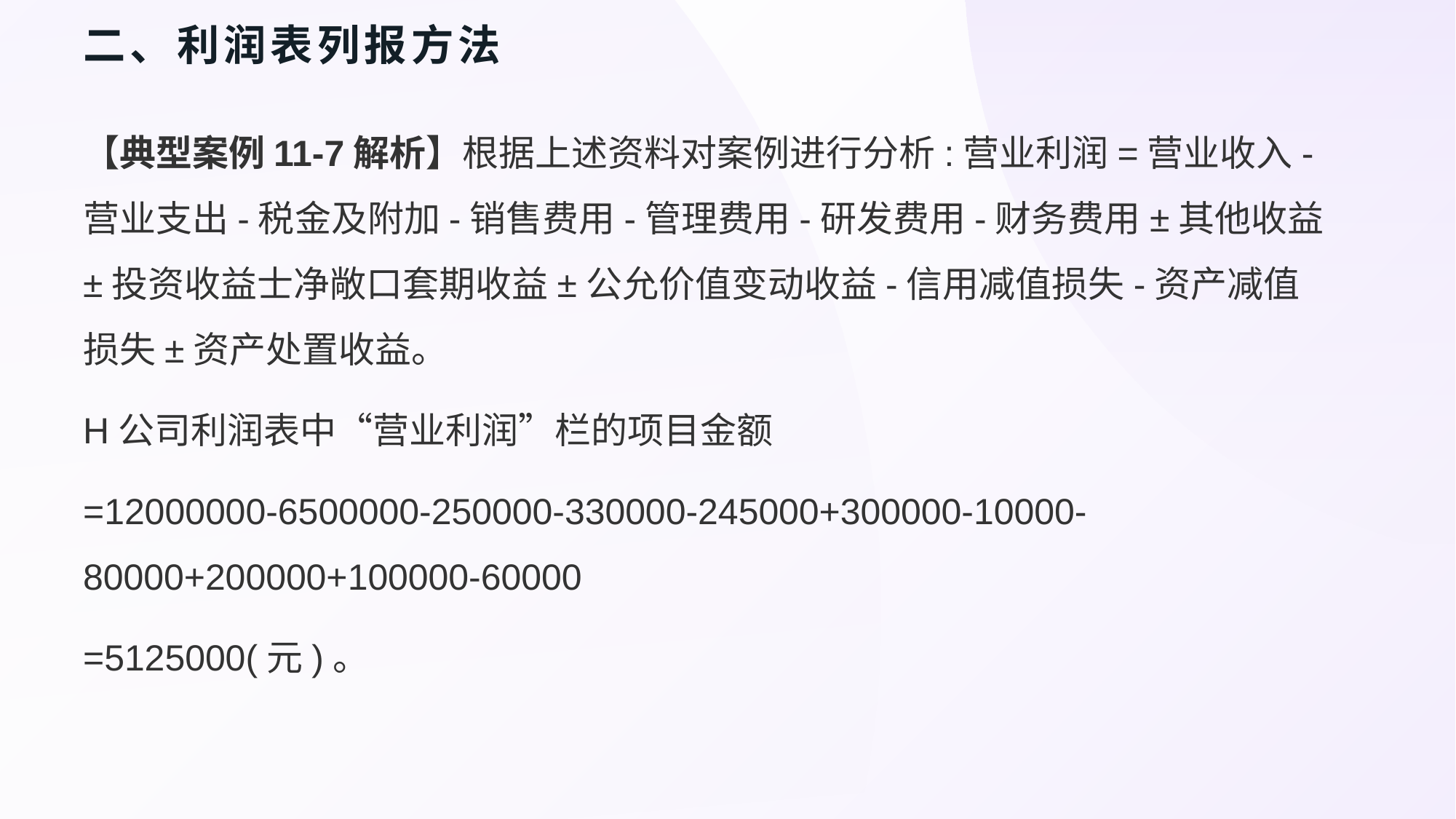

# 二、利润表列报方法
【典型案例11-7解析】根据上述资料对案例进行分析:营业利润=营业收入-营业支出-税金及附加-销售费用-管理费用-研发费用-财务费用±其他收益±投资收益士净敞口套期收益±公允价值变动收益-信用减值损失-资产减值损失±资产处置收益。
H公司利润表中“营业利润”栏的项目金额
=12000000-6500000-250000-330000-245000+300000-10000-80000+200000+100000-60000
=5125000(元)。